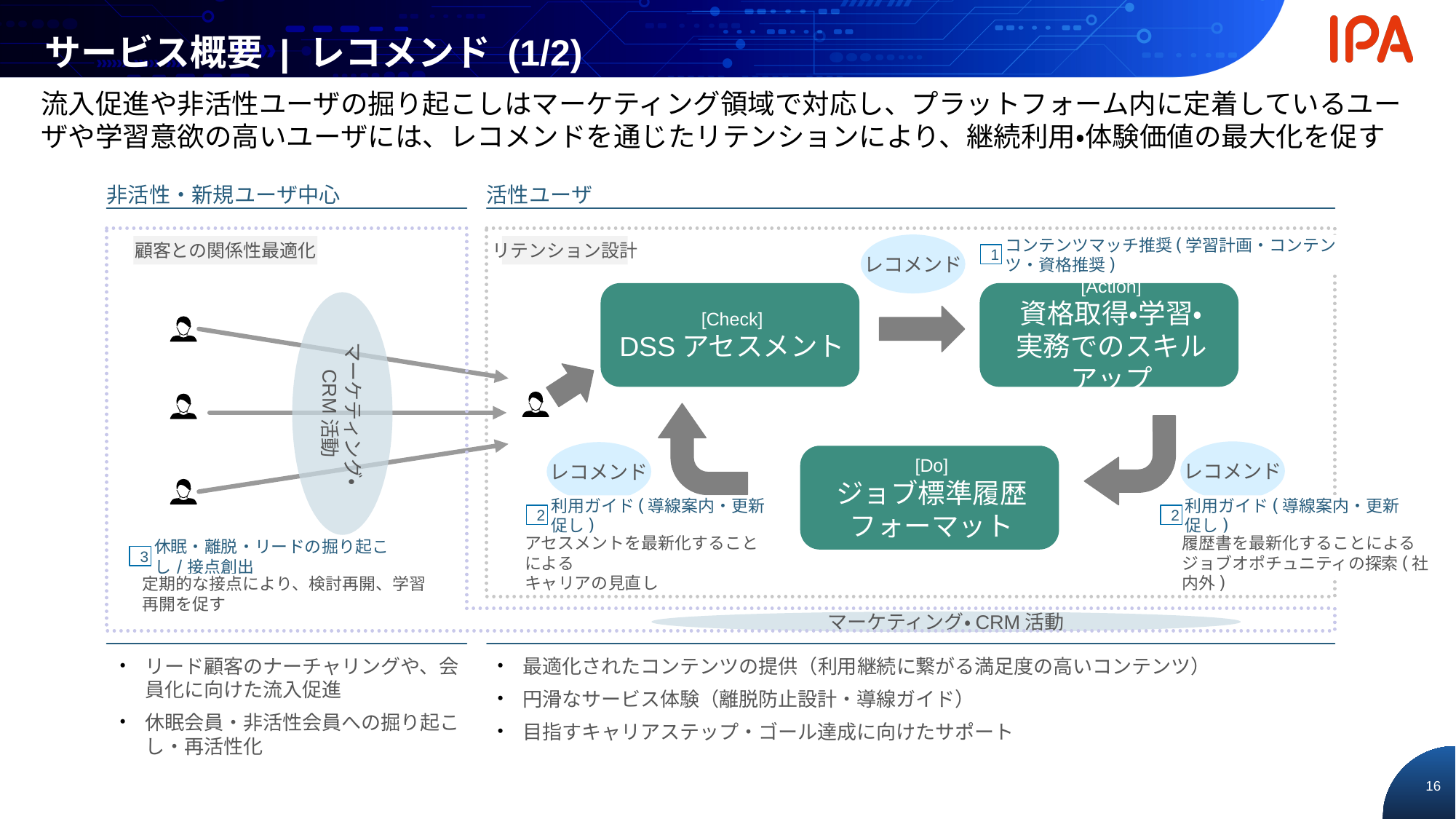

サービス概要 | レコメンド (1/2)
流入促進や非活性ユーザの掘り起こしはマーケティング領域で対応し、プラットフォーム内に定着しているユーザや学習意欲の高いユーザには、レコメンドを通じたリテンションにより、継続利用・体験価値の最大化を促す
非活性・新規ユーザ中心
活性ユーザ

レコメンド
顧客との関係性最適化
リテンション設計
コンテンツマッチ推奨(学習計画・コンテンツ・資格推奨)
1
[Check]
DSSアセスメント
[Action]
資格取得・学習・
実務でのスキルアップ

マーケティング・
CRM活動

レコメンド
レコメンド
[Do]
ジョブ標準履歴
フォーマット

利用ガイド(導線案内・更新促し)
利用ガイド(導線案内・更新促し)
2
2
アセスメントを最新化することによる
キャリアの見直し
履歴書を最新化することによる
ジョブオポチュニティの探索(社内外)
休眠・離脱・リードの掘り起こし/接点創出
3
定期的な接点により、検討再開、学習再開を促す

マーケティング・CRM活動
リード顧客のナーチャリングや、会員化に向けた流入促進
休眠会員・非活性会員への掘り起こし・再活性化
最適化されたコンテンツの提供（利用継続に繋がる満足度の高いコンテンツ）
円滑なサービス体験（離脱防止設計・導線ガイド）
目指すキャリアステップ・ゴール達成に向けたサポート